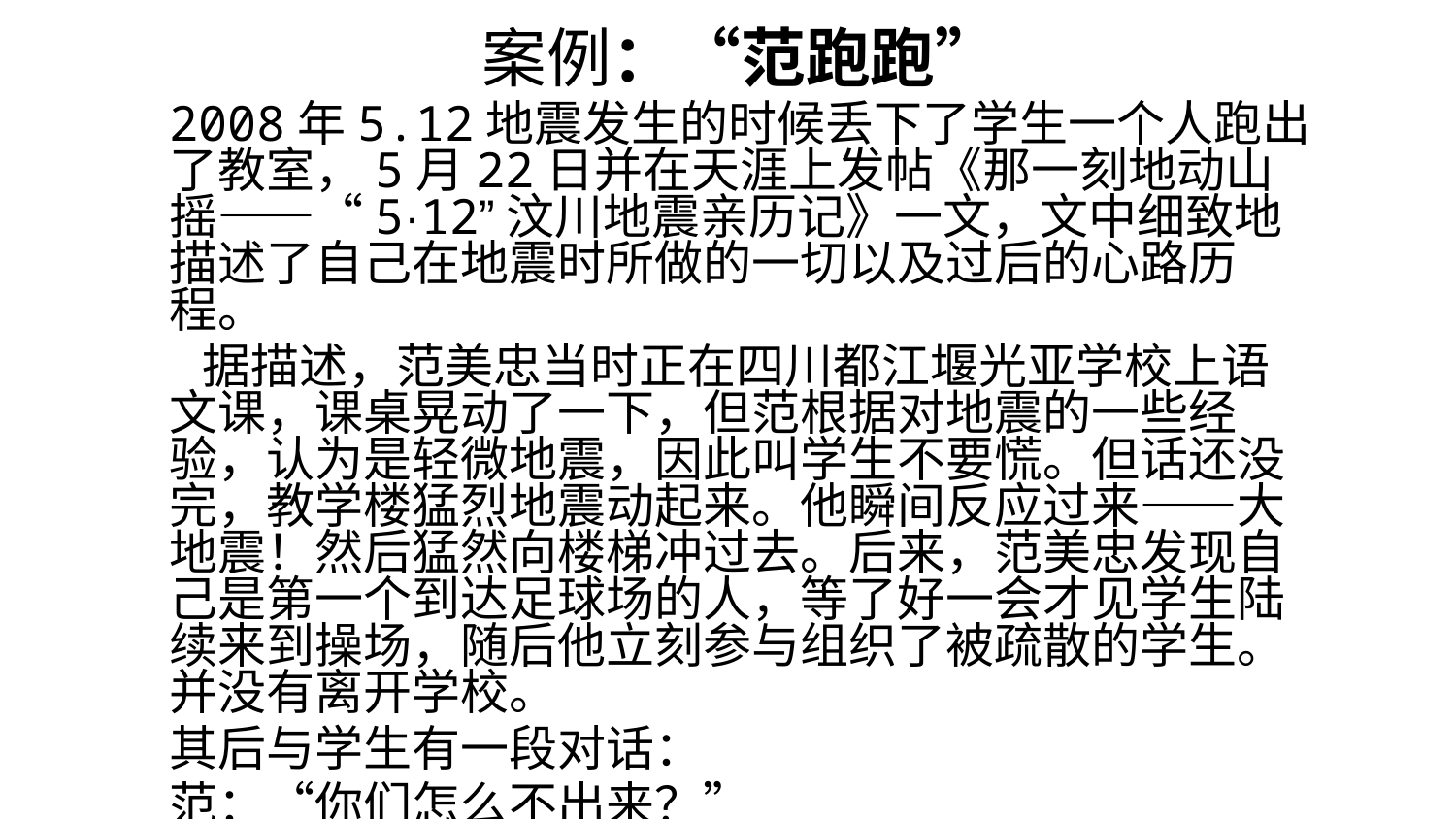

案例：“范跑跑”
2008年5.12地震发生的时候丢下了学生一个人跑出了教室，5月22日并在天涯上发帖《那一刻地动山摇——“5·12”汶川地震亲历记》一文，文中细致地描述了自己在地震时所做的一切以及过后的心路历程。
  据描述，范美忠当时正在四川都江堰光亚学校上语文课，课桌晃动了一下，但范根据对地震的一些经验，认为是轻微地震，因此叫学生不要慌。但话还没完，教学楼猛烈地震动起来。他瞬间反应过来——大地震！然后猛然向楼梯冲过去。后来，范美忠发现自己是第一个到达足球场的人，等了好一会才见学生陆续来到操场，随后他立刻参与组织了被疏散的学生。并没有离开学校。
其后与学生有一段对话：
范：“你们怎么不出来？”